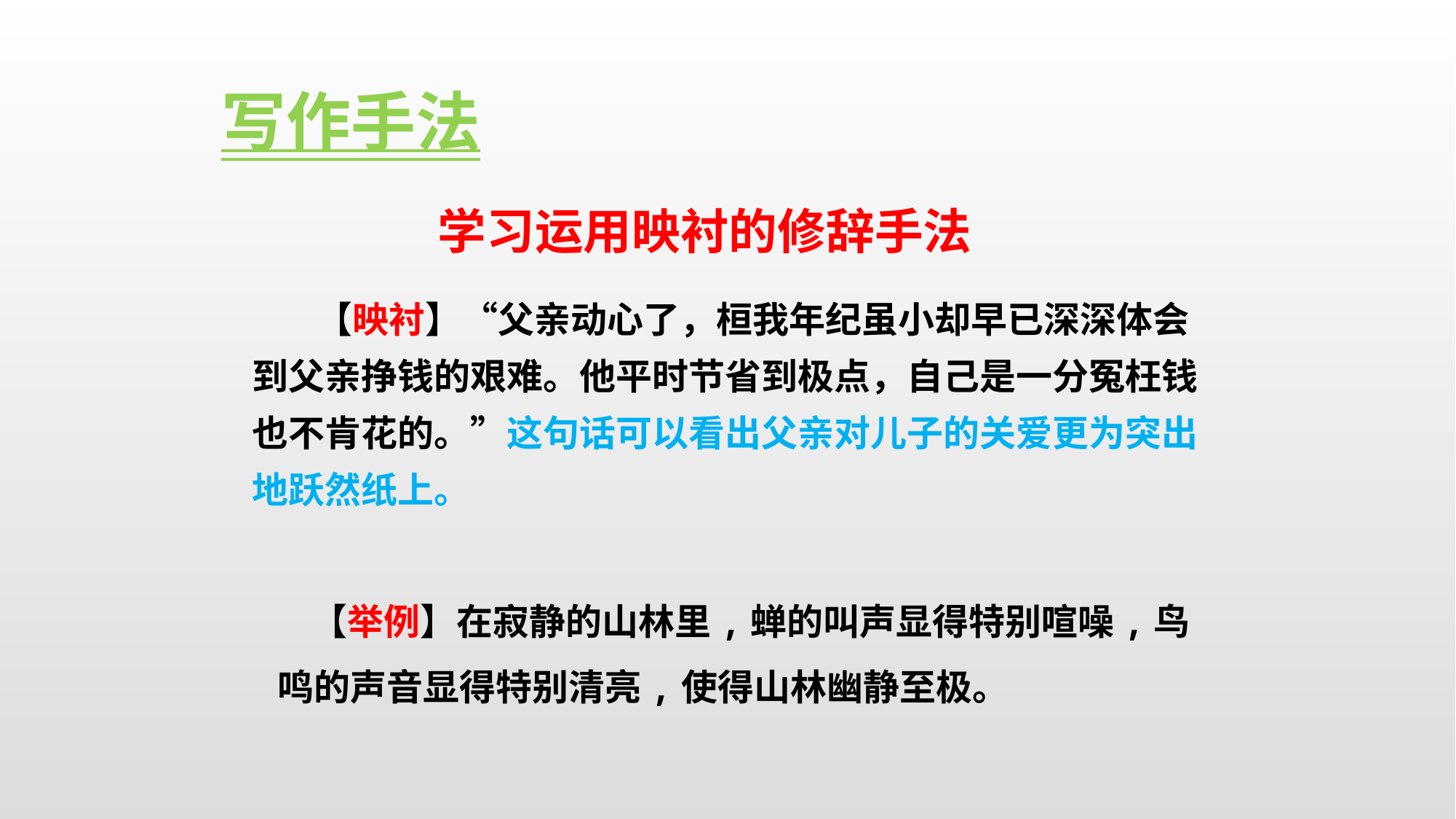

写作手法
学习运用映衬的修辞手法
【映衬】“父亲动心了，桓我年纪虽小却早已深深体会到父亲挣钱的艰难。他平时节省到极点，自己是一分冤枉钱也不肯花的。”这句话可以看出父亲对儿子的关爱更为突出地跃然纸上。
   【举例】在寂静的山林里,蝉的叫声显得特别喧噪,鸟鸣的声音显得特别清亮,使得山林幽静至极。